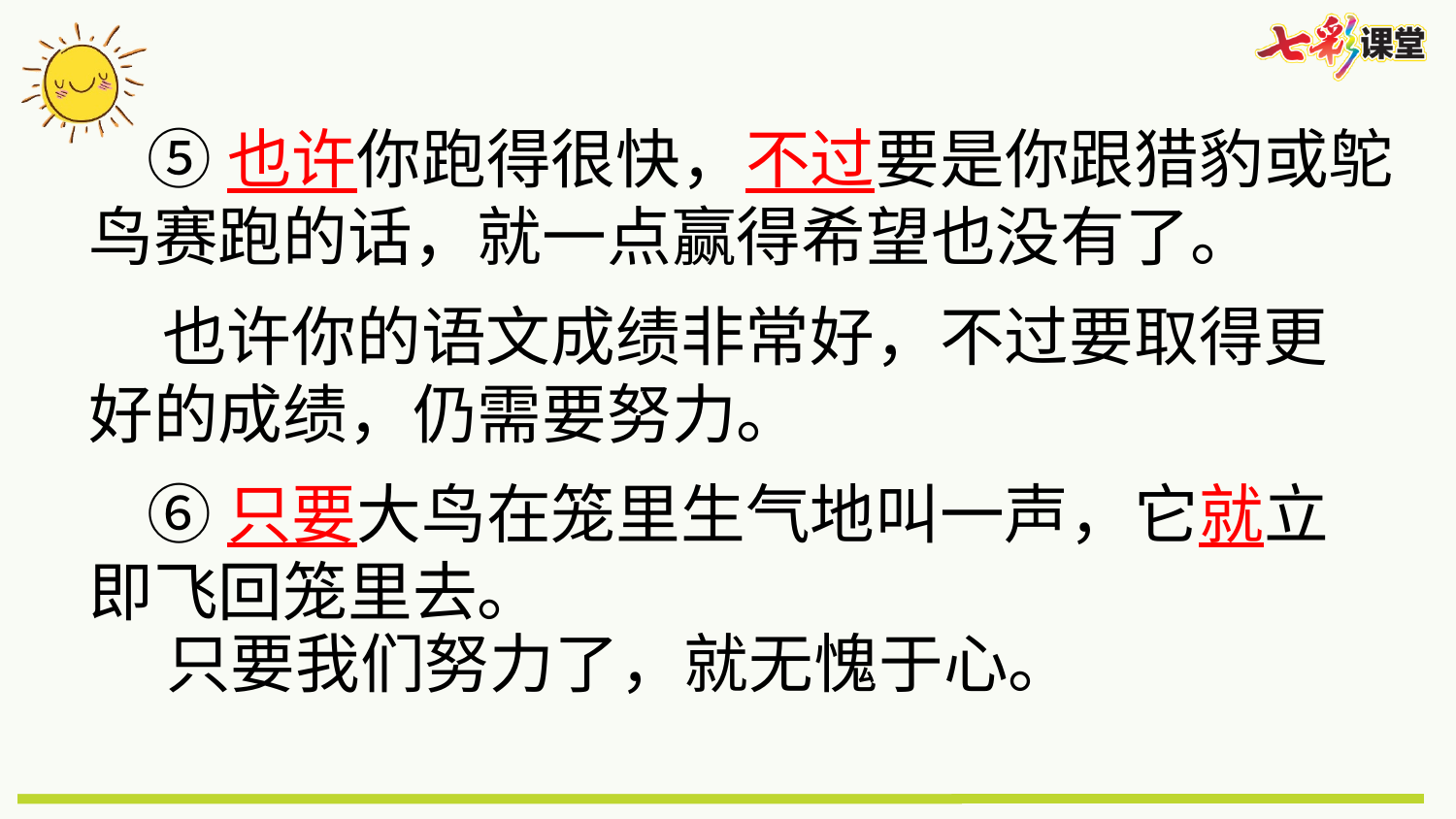

⑤也许你跑得很快，不过要是你跟猎豹或鸵鸟赛跑的话，就一点赢得希望也没有了。
    也许你的语文成绩非常好，不过要取得更好的成绩，仍需要努力。
    ⑥只要大鸟在笼里生气地叫一声，它就立即飞回笼里去。
    只要我们努力了，就无愧于心。